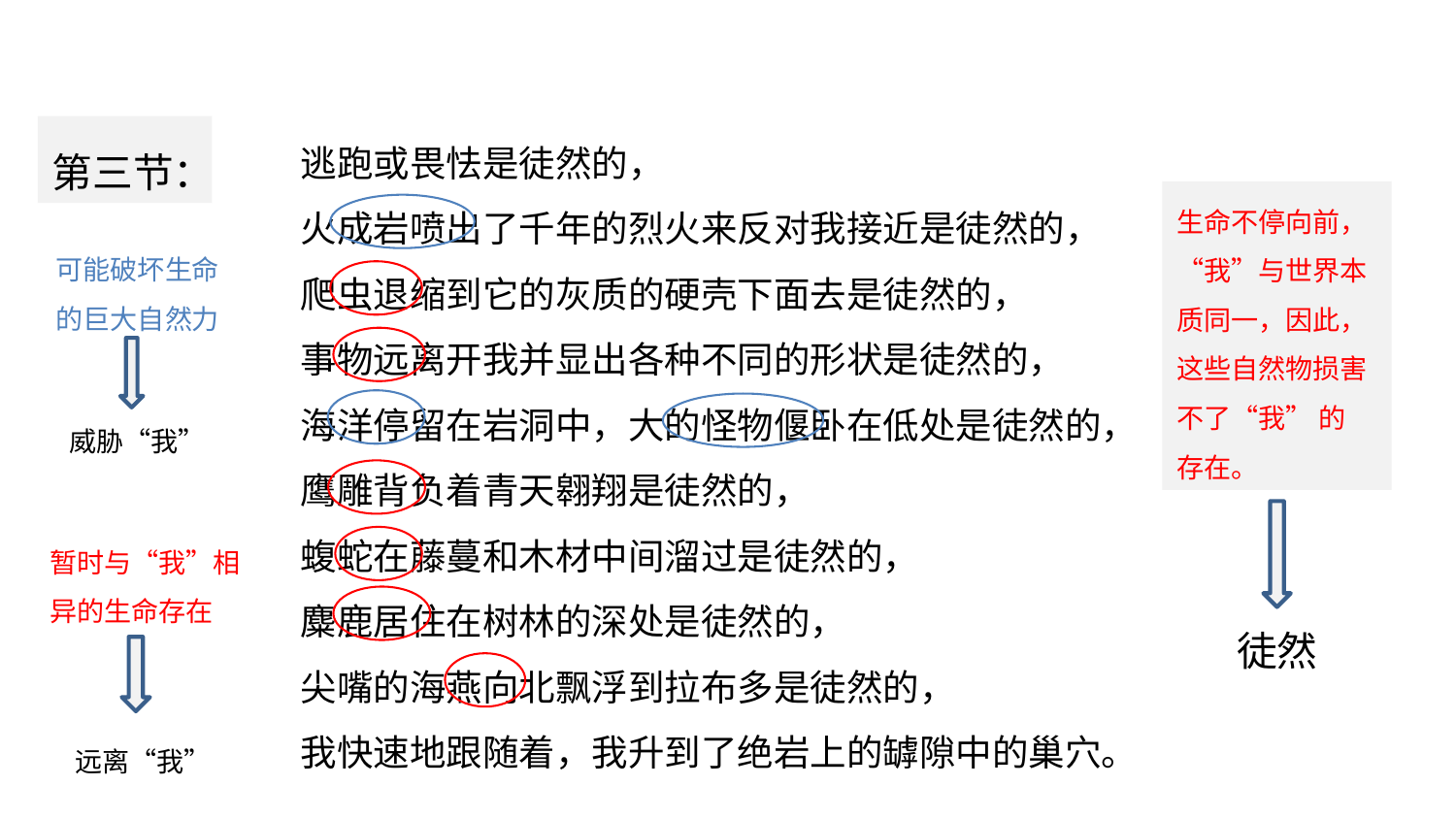

诗歌解读
逃跑或畏怯是徒然的，
火成岩喷出了千年的烈火来反对我接近是徒然的，
爬虫退缩到它的灰质的硬壳下面去是徒然的，
事物远离开我并显出各种不同的形状是徒然的，
海洋停留在岩洞中，大的怪物偃卧在低处是徒然的，
鹰雕背负着青天翱翔是徒然的，
蝮蛇在藤蔓和木材中间溜过是徒然的，
麋鹿居住在树林的深处是徒然的，
尖嘴的海燕向北飘浮到拉布多是徒然的，
我快速地跟随着，我升到了绝岩上的罅隙中的巢穴。

第三节：
生命不停向前，“我”与世界本质同一，因此，这些自然物损害不了“我” 的 存在。

可能破坏生命的巨大自然力

威胁“我”

暂时与“我”相异的生命存在
徒然

远离“我”